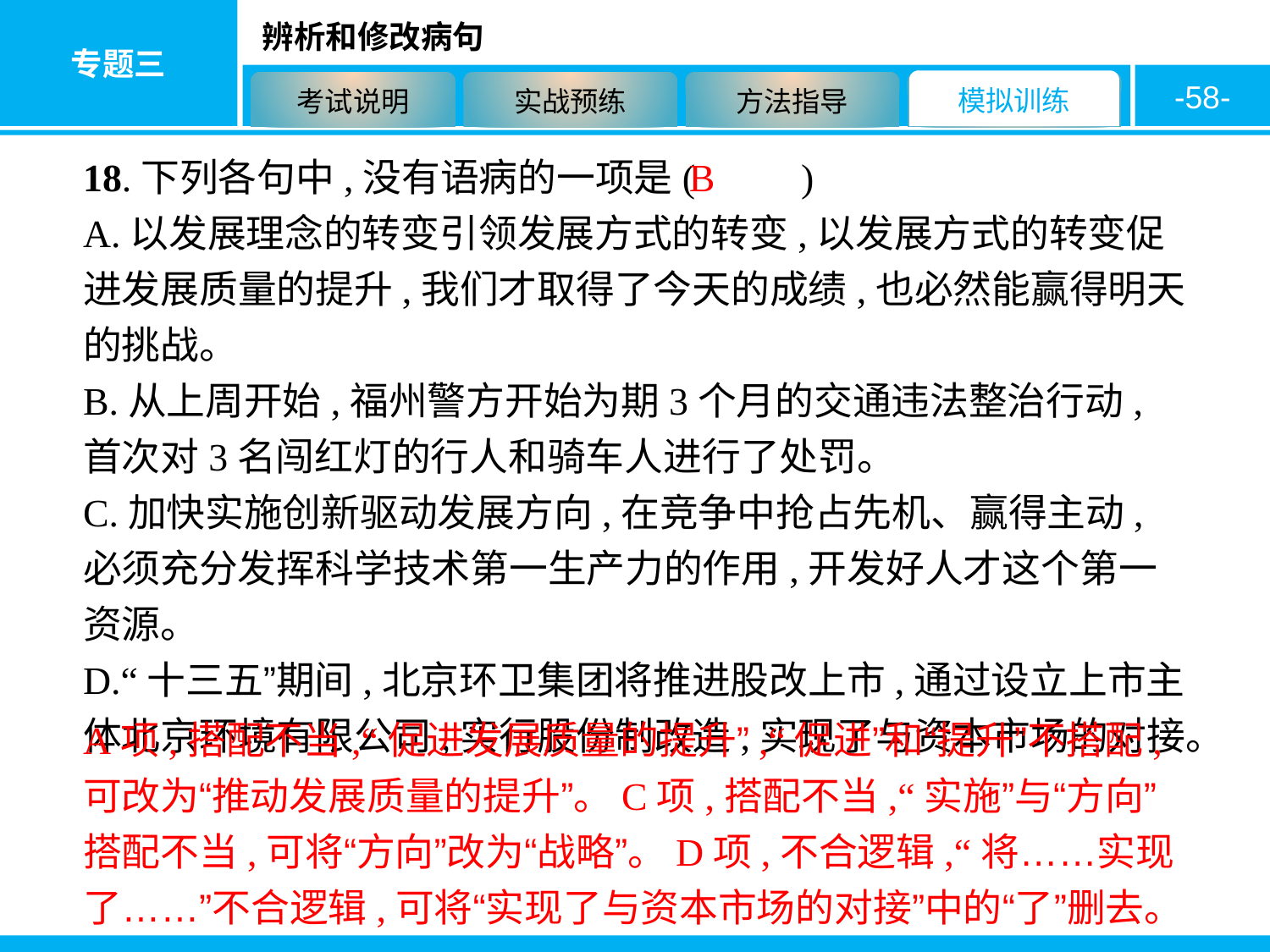

-58-
18.下列各句中,没有语病的一项是( 　　)
A.以发展理念的转变引领发展方式的转变,以发展方式的转变促进发展质量的提升,我们才取得了今天的成绩,也必然能赢得明天的挑战。
B.从上周开始,福州警方开始为期3个月的交通违法整治行动,首次对3名闯红灯的行人和骑车人进行了处罚。
C.加快实施创新驱动发展方向,在竞争中抢占先机、赢得主动,必须充分发挥科学技术第一生产力的作用,开发好人才这个第一资源。
D.“十三五”期间,北京环卫集团将推进股改上市,通过设立上市主体北京环境有限公司,实行股份制改造,实现了与资本市场的对接。
B
A项,搭配不当,“促进发展质量的提升”,“促进”和“提升”不搭配,可改为“推动发展质量的提升”。C项,搭配不当,“实施”与“方向”搭配不当,可将“方向”改为“战略”。D项,不合逻辑,“将……实现了……”不合逻辑,可将“实现了与资本市场的对接”中的“了”删去。